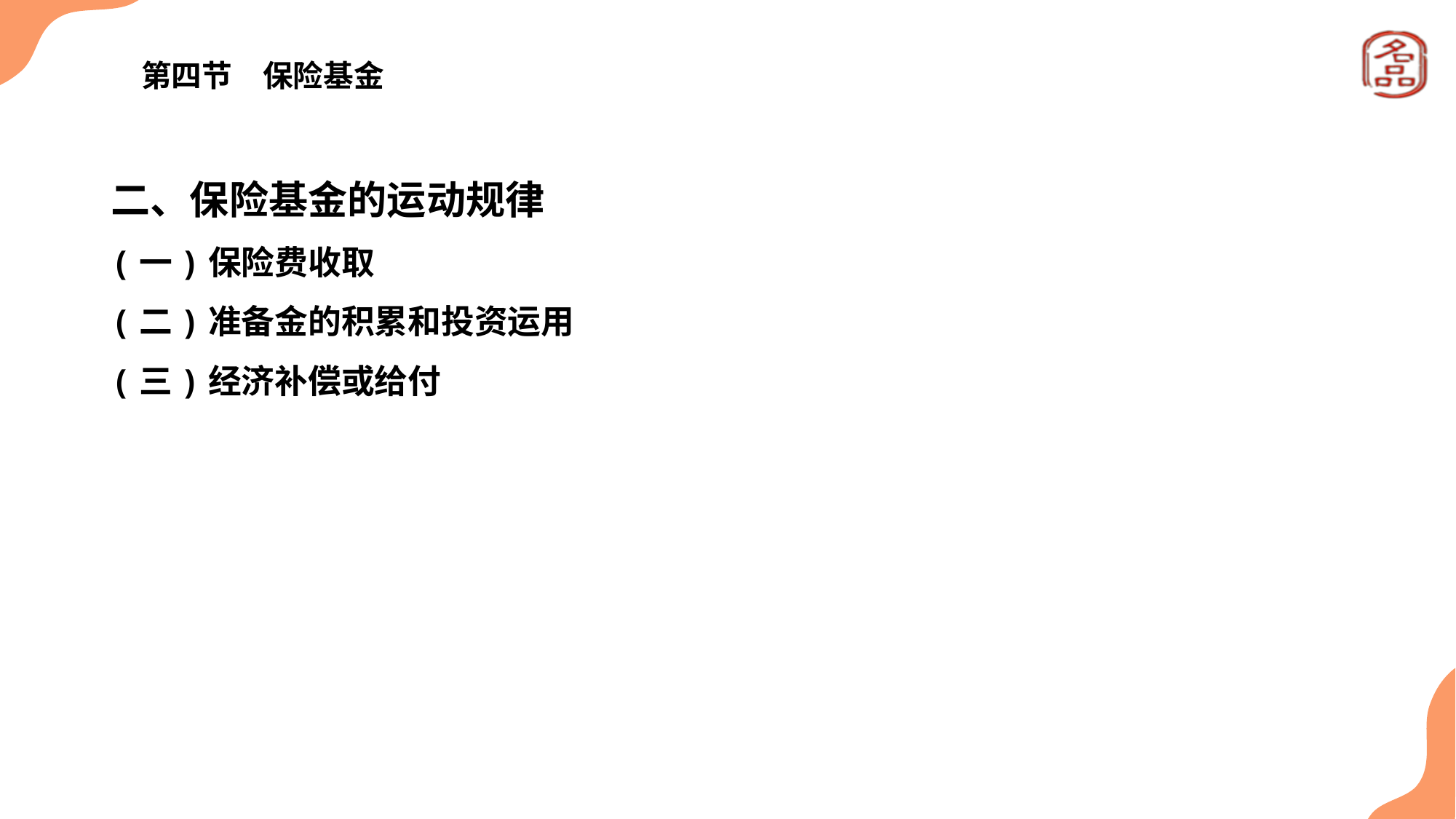

# 第四节　保险基金
二、保险基金的运动规律
(一)保险费收取
(二)准备金的积累和投资运用
(三)经济补偿或给付